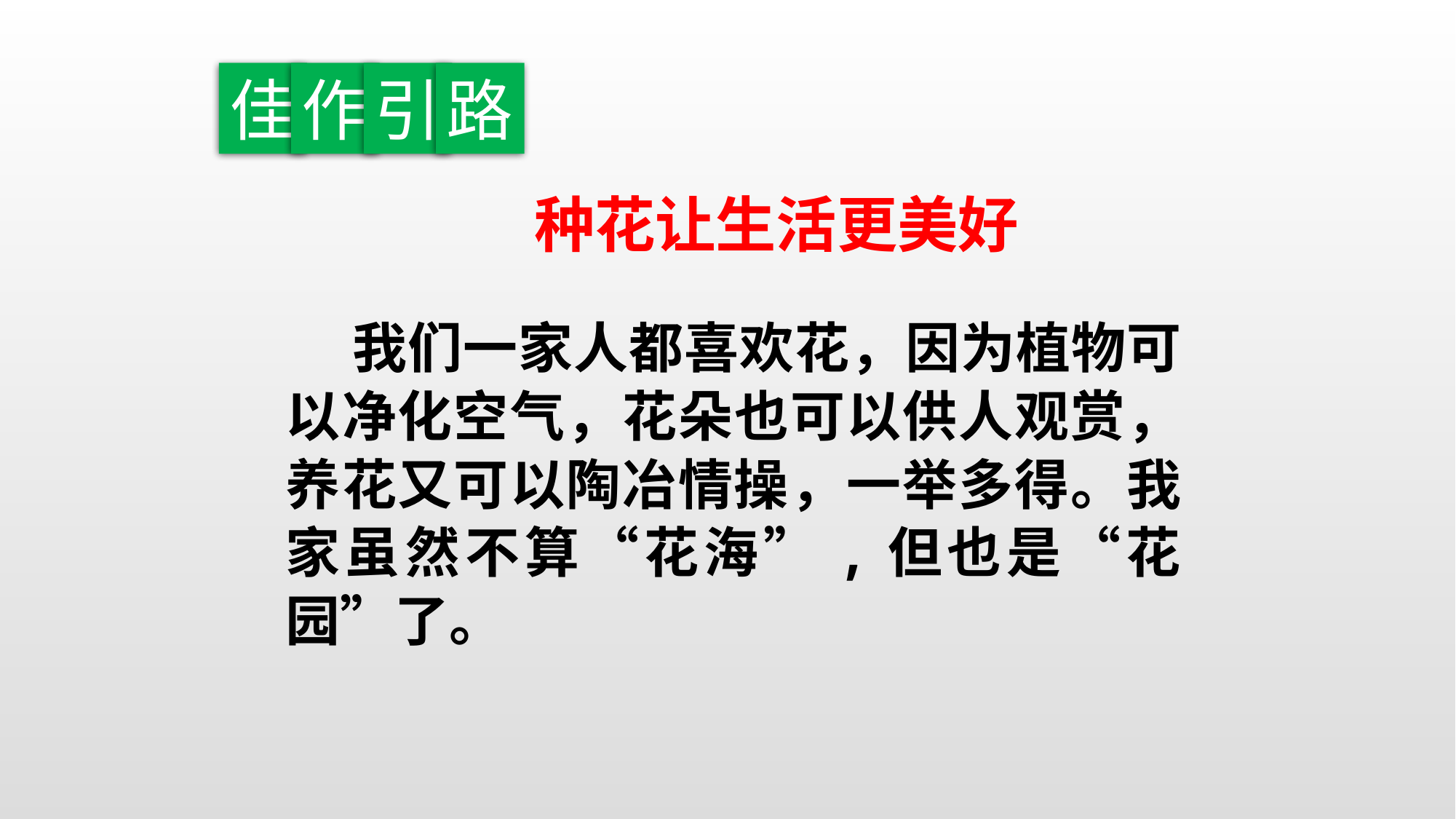

佳
作
引
路
种花让生活更美好
    我们一家人都喜欢花，因为植物可以净化空气，花朵也可以供人观赏，养花又可以陶冶情操，一举多得。我家虽然不算“花海”,但也是“花园”了。